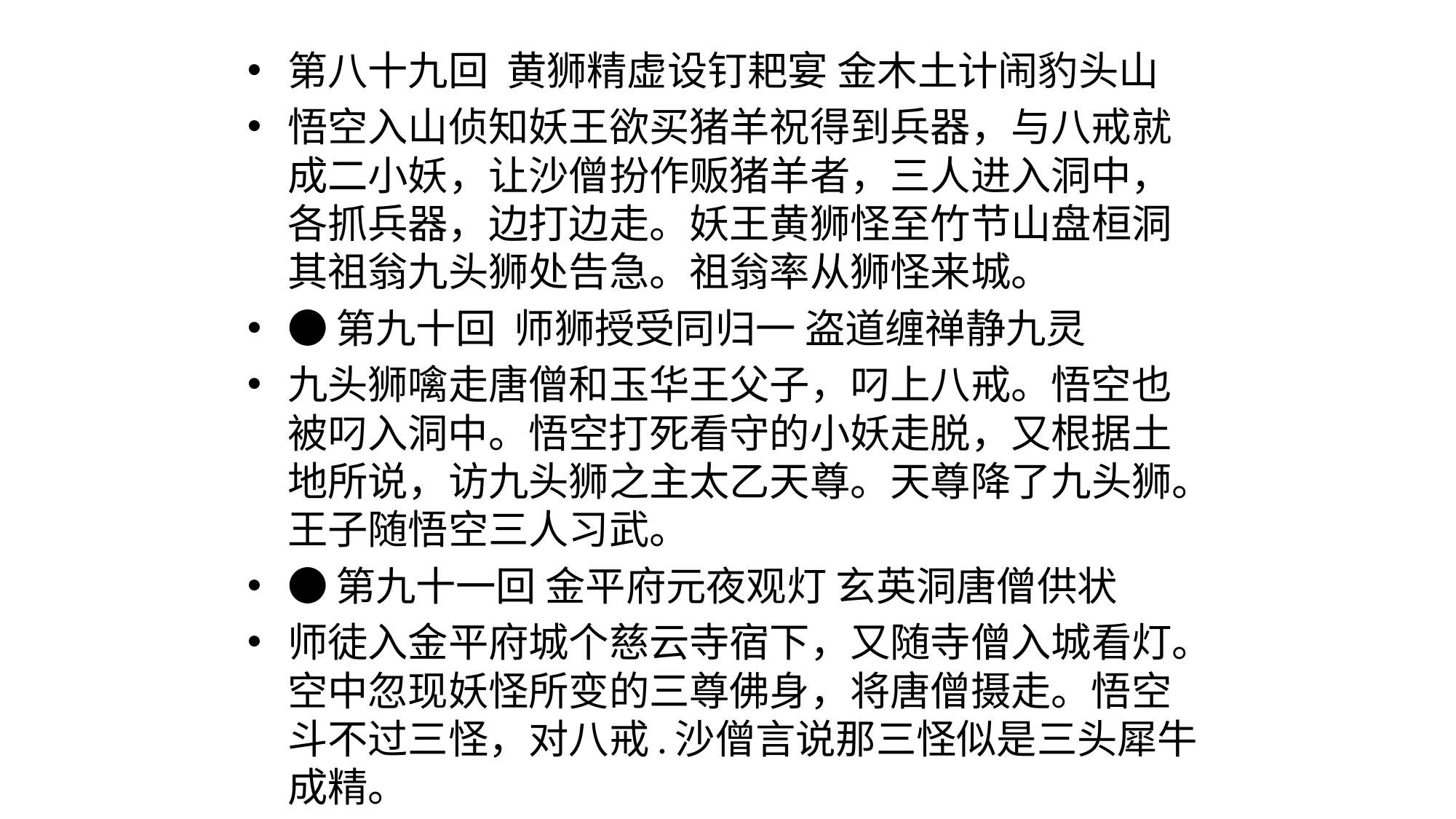

#
第八十九回  黄狮精虚设钉耙宴 金木土计闹豹头山
悟空入山侦知妖王欲买猪羊祝得到兵器，与八戒就成二小妖，让沙僧扮作贩猪羊者，三人进入洞中，各抓兵器，边打边走。妖王黄狮怪至竹节山盘桓洞其祖翁九头狮处告急。祖翁率从狮怪来城。
●第九十回  师狮授受同归一 盗道缠禅静九灵
九头狮噙走唐僧和玉华王父子，叼上八戒。悟空也被叼入洞中。悟空打死看守的小妖走脱，又根据土地所说，访九头狮之主太乙天尊。天尊降了九头狮。王子随悟空三人习武。
●第九十一回 金平府元夜观灯 玄英洞唐僧供状
师徒入金平府城个慈云寺宿下，又随寺僧入城看灯。空中忽现妖怪所变的三尊佛身，将唐僧摄走。悟空斗不过三怪，对八戒.沙僧言说那三怪似是三头犀牛成精。